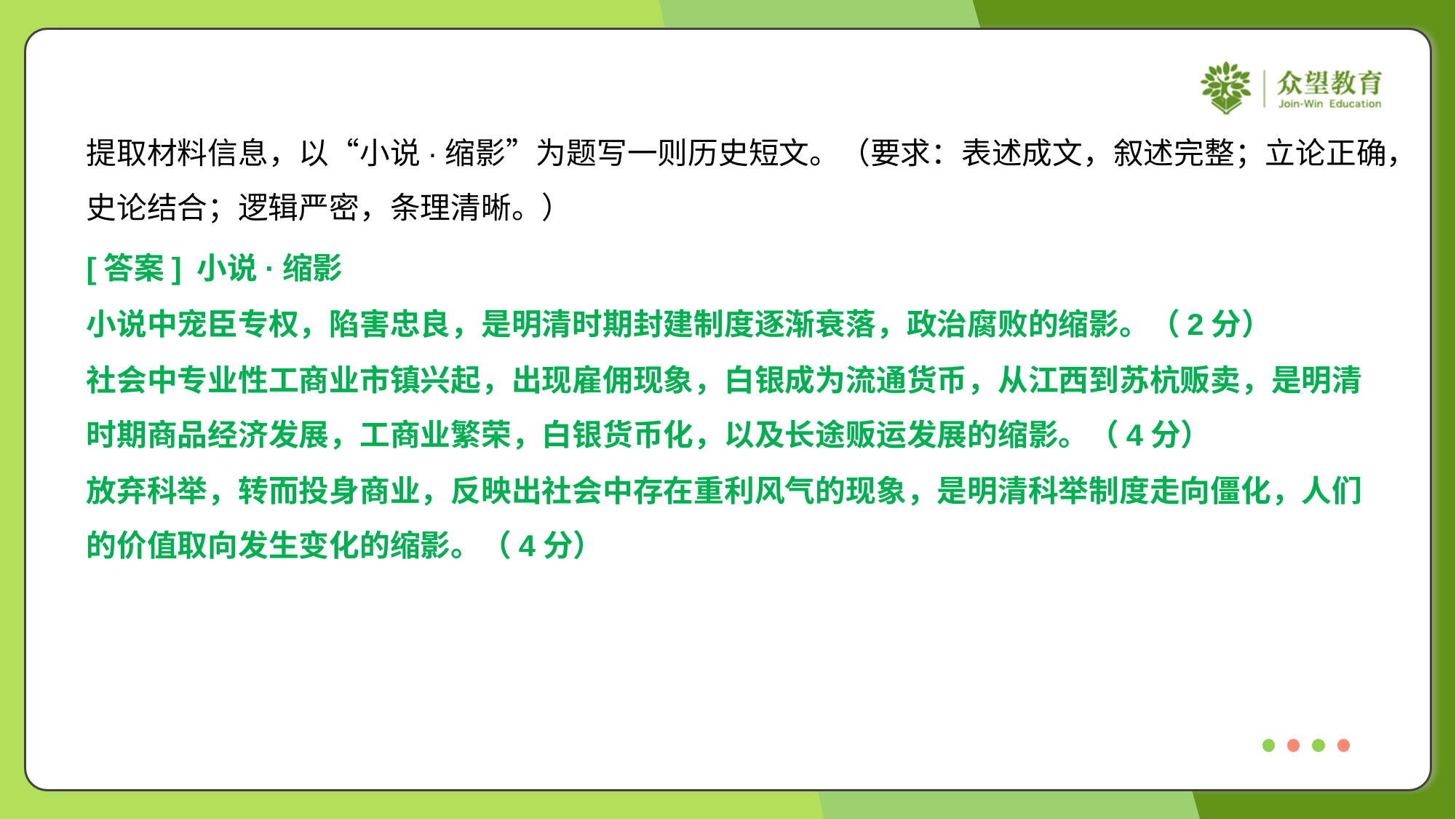

提取材料信息，以“小说·缩影”为题写一则历史短文。（要求：表述成文，叙述完整；立论正确，
史论结合；逻辑严密，条理清晰。）
[答案] 小说·缩影
小说中宠臣专权，陷害忠良，是明清时期封建制度逐渐衰落，政治腐败的缩影。（2分）
社会中专业性工商业市镇兴起，出现雇佣现象，白银成为流通货币，从江西到苏杭贩卖，是明清
时期商品经济发展，工商业繁荣，白银货币化，以及长途贩运发展的缩影。（4分）
放弃科举，转而投身商业，反映出社会中存在重利风气的现象，是明清科举制度走向僵化，人们
的价值取向发生变化的缩影。（4分）